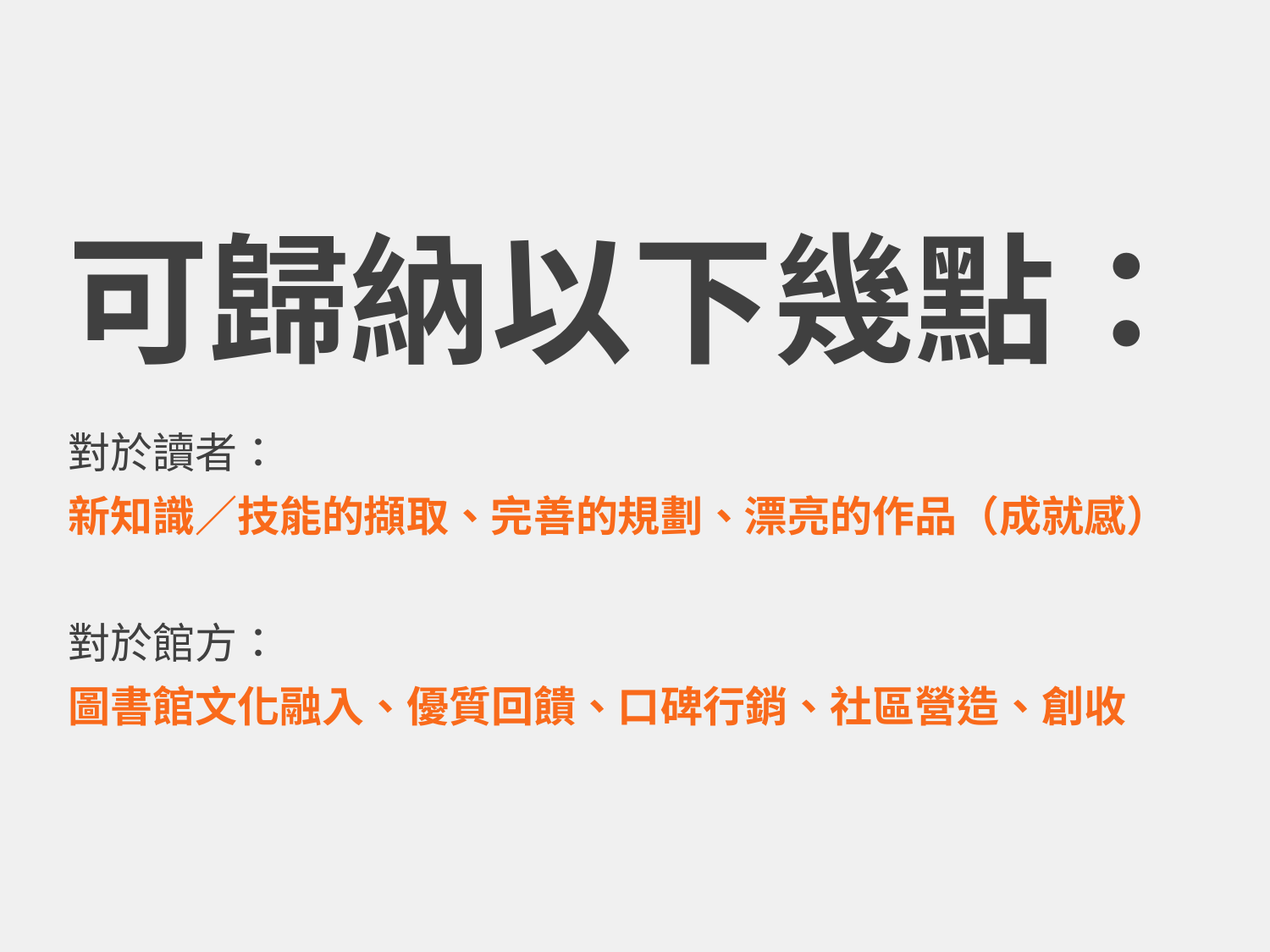

可歸納以下幾點：
對於讀者：
新知識／技能的擷取、完善的規劃、漂亮的作品（成就感）
對於館方：
圖書館文化融入、優質回饋、口碑行銷、社區營造、創收